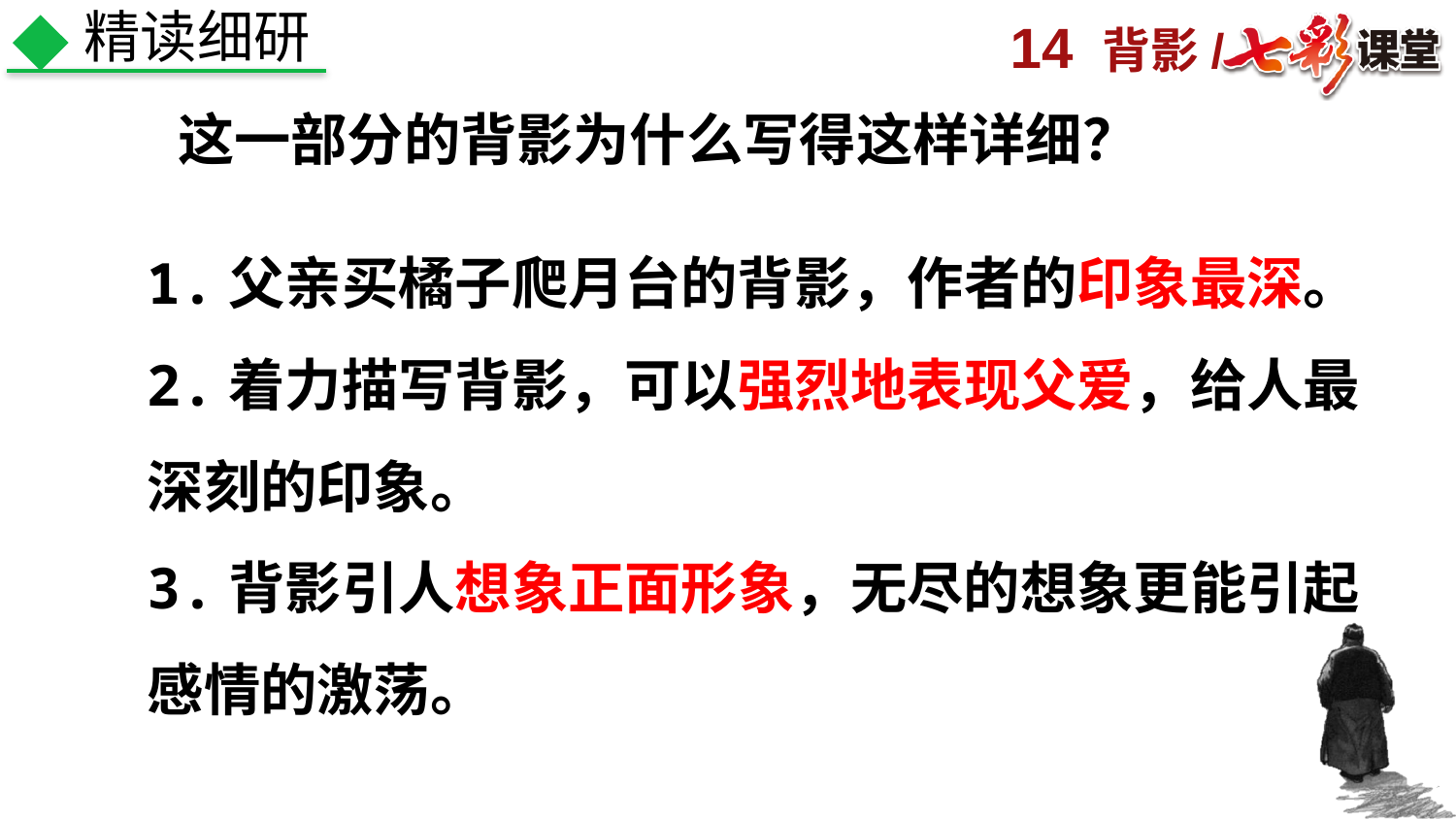

精读细研

这一部分的背影为什么写得这样详细？
1.父亲买橘子爬月台的背影，作者的印象最深。
2.着力描写背影，可以强烈地表现父爱，给人最深刻的印象。
3.背影引人想象正面形象，无尽的想象更能引起感情的激荡。